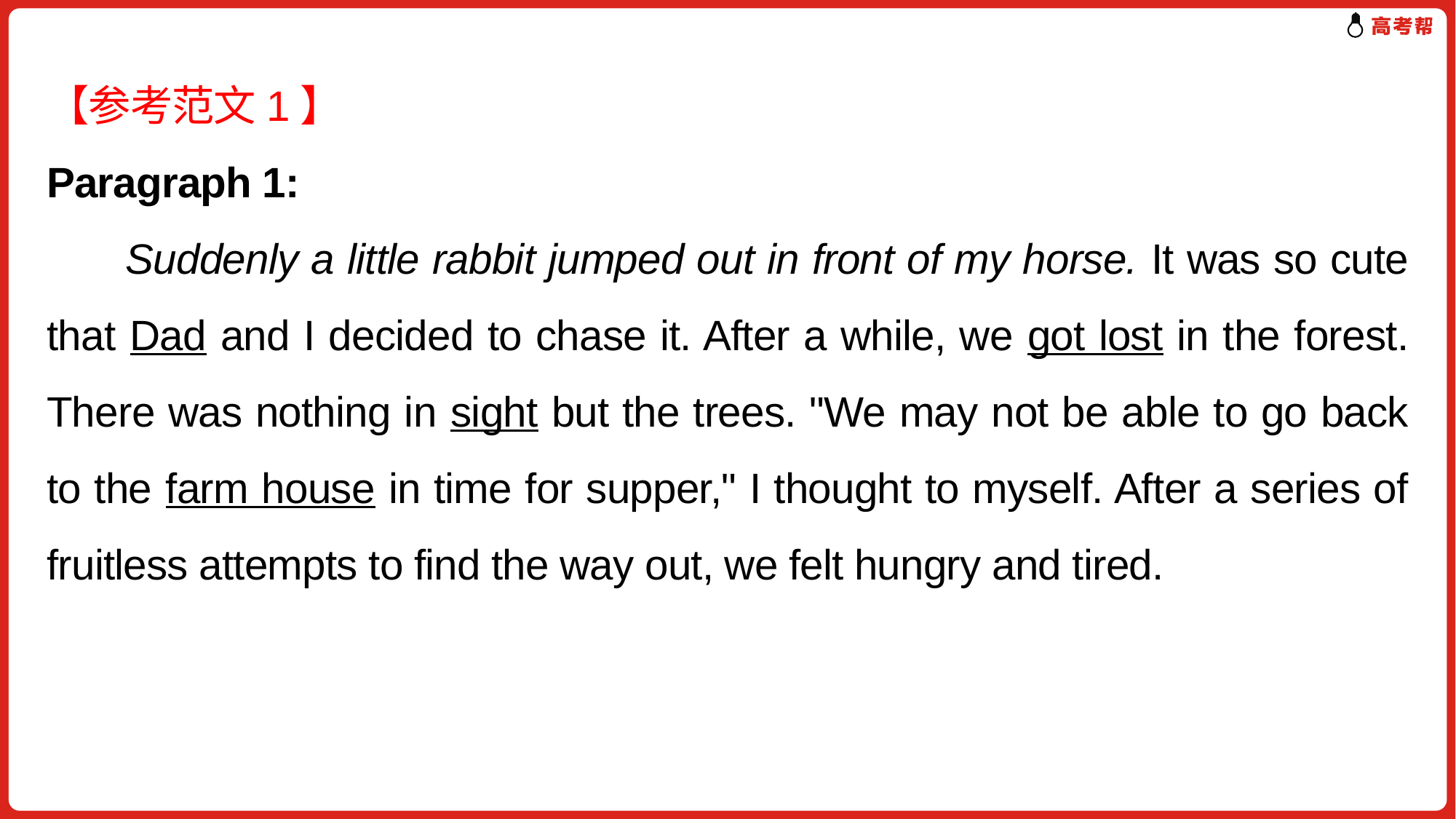

【参考范文1】
Paragraph 1:
      Suddenly a little rabbit jumped out in front of my horse. It was so cute that Dad and I decided to chase it. After a while, we got lost in the forest. There was nothing in sight but the trees. "We may not be able to go back to the farm house in time for supper," I thought to myself. After a series of fruitless attempts to find the way out, we felt hungry and tired.